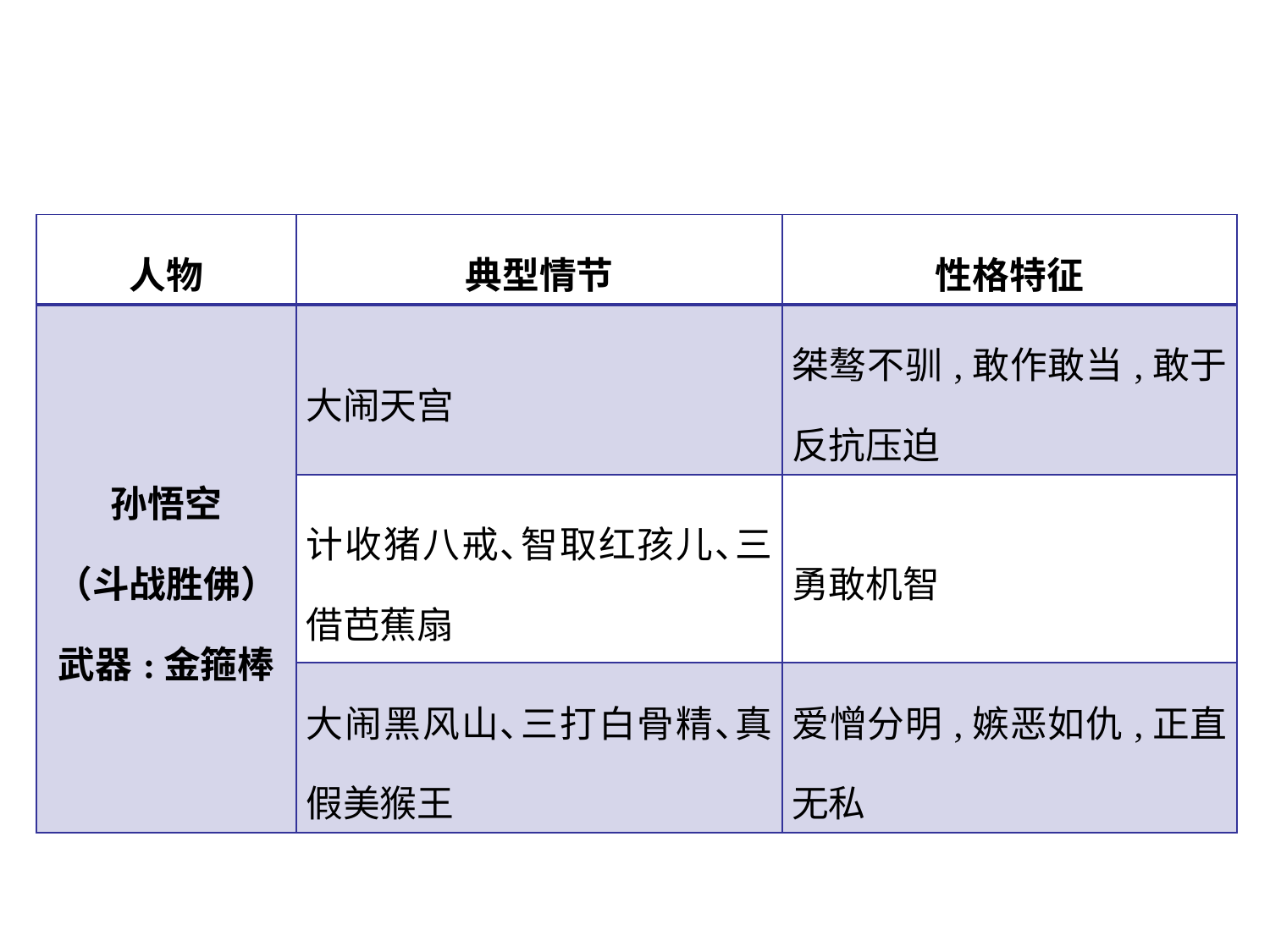

| 人物 | 典型情节 | 性格特征 |
| --- | --- | --- |
| 孙悟空 （斗战胜佛） 武器:金箍棒 | 大闹天宫 | 桀骜不驯,敢作敢当,敢于反抗压迫 |
|  | 计收猪八戒､智取红孩儿､三借芭蕉扇 | 勇敢机智 |
|  | 大闹黑风山､三打白骨精､真假美猴王 | 爱憎分明,嫉恶如仇,正直无私 |